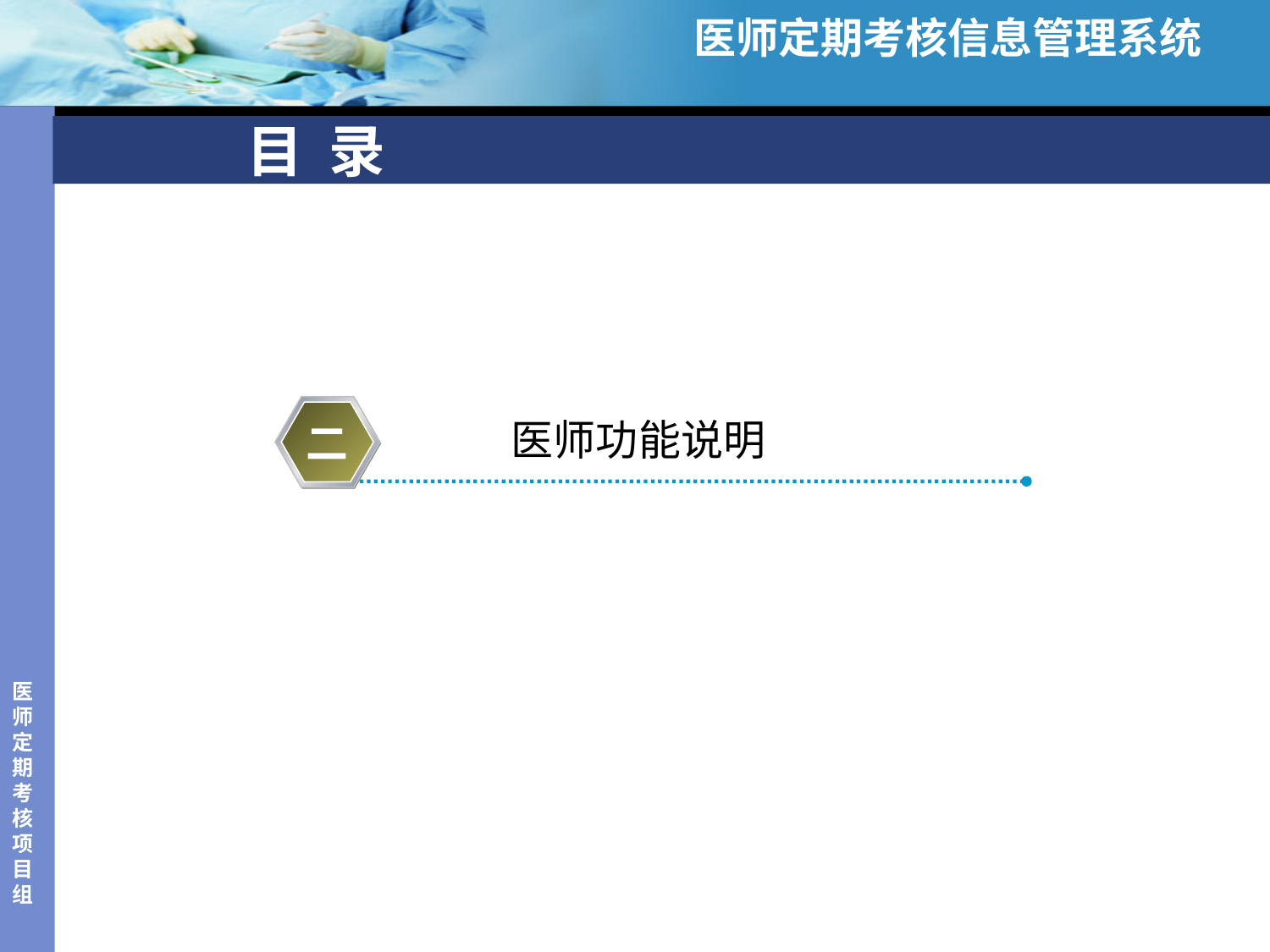

医师定期考核信息管理系统
# 目  录

医师功能说明
二

6